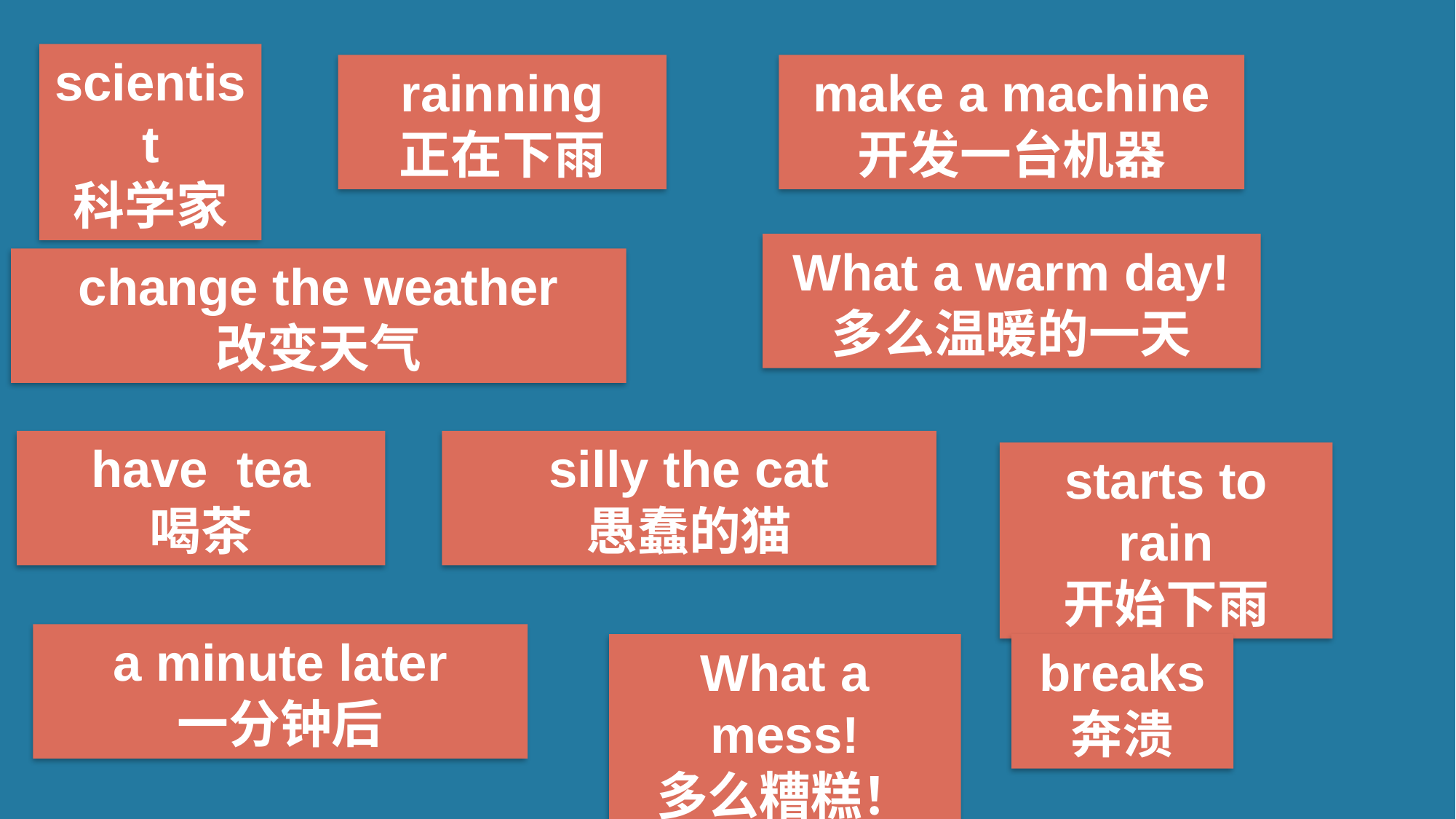

#
scientist
科学家
rainning
正在下雨
make a machine
开发一台机器
What a warm day!
多么温暖的一天
change the weather
改变天气
have  tea
喝茶
silly the cat
愚蠢的猫
starts to rain
开始下雨
a minute later
一分钟后
What a mess!
多么糟糕！
breaks
奔溃